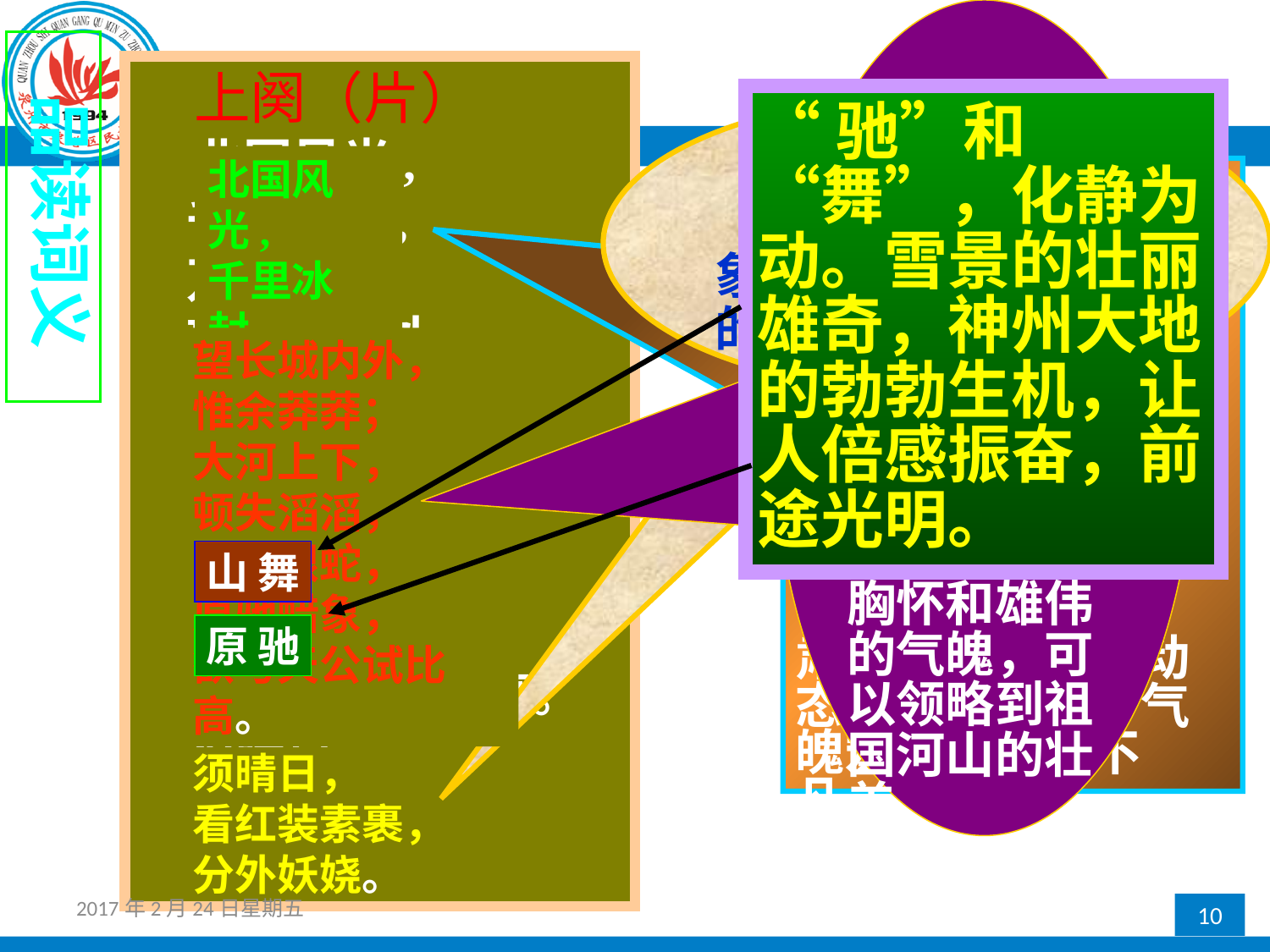

描写雪景，由“望”字领起：从“长城内外”到“试比高”，展示如此广阔的地域，显示了博大的胸怀和雄伟的气魄，可以领略到祖国河山的壮美。
望长城内外，
惟余莽莽；
大河上下，
顿失滔滔，
山舞银蛇，
原驰蜡象，
欲与天公试比高。
品读词义
　上阕（片）
    北国风光,
　千里冰封,
　万里雪飘。
　望长城内外，
　惟余莽莽；
　大河上下，
　顿失滔滔，
　山舞银蛇，
　原驰蜡象，
　欲与天公试比高。
　须晴日，
　看红装素裹，
　分外妖娆。

“驰”和“舞”，化静为动。雪景的壮丽雄奇，神州大地的勃勃生机，让人倍感振奋，前途光明。
山 舞
原 驰
末三句是虚景，“须”字，借助想象，写出了雪后景象的晴朗、娇艳、多姿多彩。
须晴日，
看红装素裹，
分外妖娆。
北国风光,
千里冰封,
万里雪飘。
前三句总写雪景，把读者带进了冰天雪地、广袤无垠的天地里。创造了一个广阔博大的意境，体现了诗人雪中赏雪的豪迈情怀。“封”字显得凝然安静，“飘”字显得舞姿轻盈。肃穆中有飞舞的动态，意境开阔，气魄宏大，格调不凡。

2017年2月24日星期五